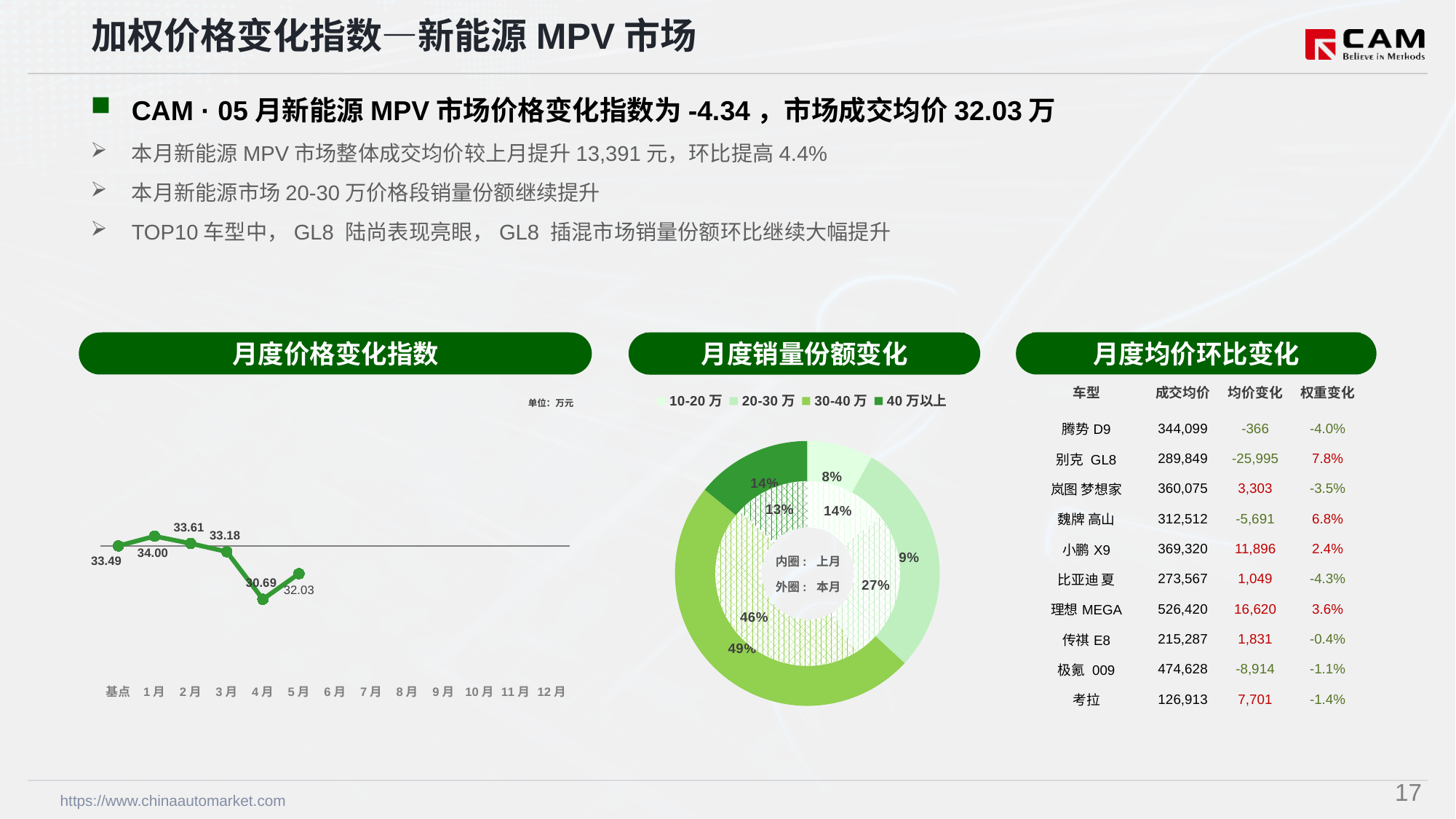

加权价格变化指数—新能源MPV市场
CAM · 05月新能源MPV市场价格变化指数为-4.34，市场成交均价32.03万
本月新能源MPV市场整体成交均价较上月提升13,391元，环比提高4.4%
本月新能源市场20-30万价格段销量份额继续提升
TOP10车型中，GL8 陆尚表现亮眼，GL8 插混市场销量份额环比继续大幅提升
月度价格变化指数

月度均价环比变化

月度销量份额变化

### Chart

| Category | 销量 |
|---|---|
| 10-20万 | 2850.0 |
| 20-30万 | 10197.0 |
| 30-40万 | 17365.0 |
| 40万以上 | 4997.0 |

### Chart

| Category | 销量 |
|---|---|
| 10-20万 | 4756.0 |
| 20-30万 | 8810.0 |
| 30-40万 | 15014.0 |
内圈:  上月
外圈:  本月
| 车型 | 成交均价 | 均价变化 | 权重变化 |
| --- | --- | --- | --- |
| 腾势D9 | 344,099 | -366 | -4.0% |
| 别克 GL8 | 289,849 | -25,995 | 7.8% |
| 岚图 梦想家 | 360,075 | 3,303 | -3.5% |
| 魏牌 高山 | 312,512 | -5,691 | 6.8% |
| 小鹏X9 | 369,320 | 11,896 | 2.4% |
| 比亚迪 夏 | 273,567 | 1,049 | -4.3% |
| 理想MEGA | 526,420 | 16,620 | 3.6% |
| 传祺E8 | 215,287 | 1,831 | -0.4% |
| 极氪 009 | 474,628 | -8,914 | -1.1% |
| 考拉 | 126,913 | 7,701 | -1.4% |

### Chart

| Category | Y2024 |
|---|---|
| 基点 | 0.0 |
| 1月 | 1.52 |
| 2月 | 0.38 |
| 3月 | -0.91 |
| 4月 | -8.34 |
| 5月 | -4.34 |
| 6月 | None |
| 7月 | None |
| 8月 | None |
| 9月 | None |
| 10月 | None |
| 11月 | None |
| 12月 | None |
单位：万元
17